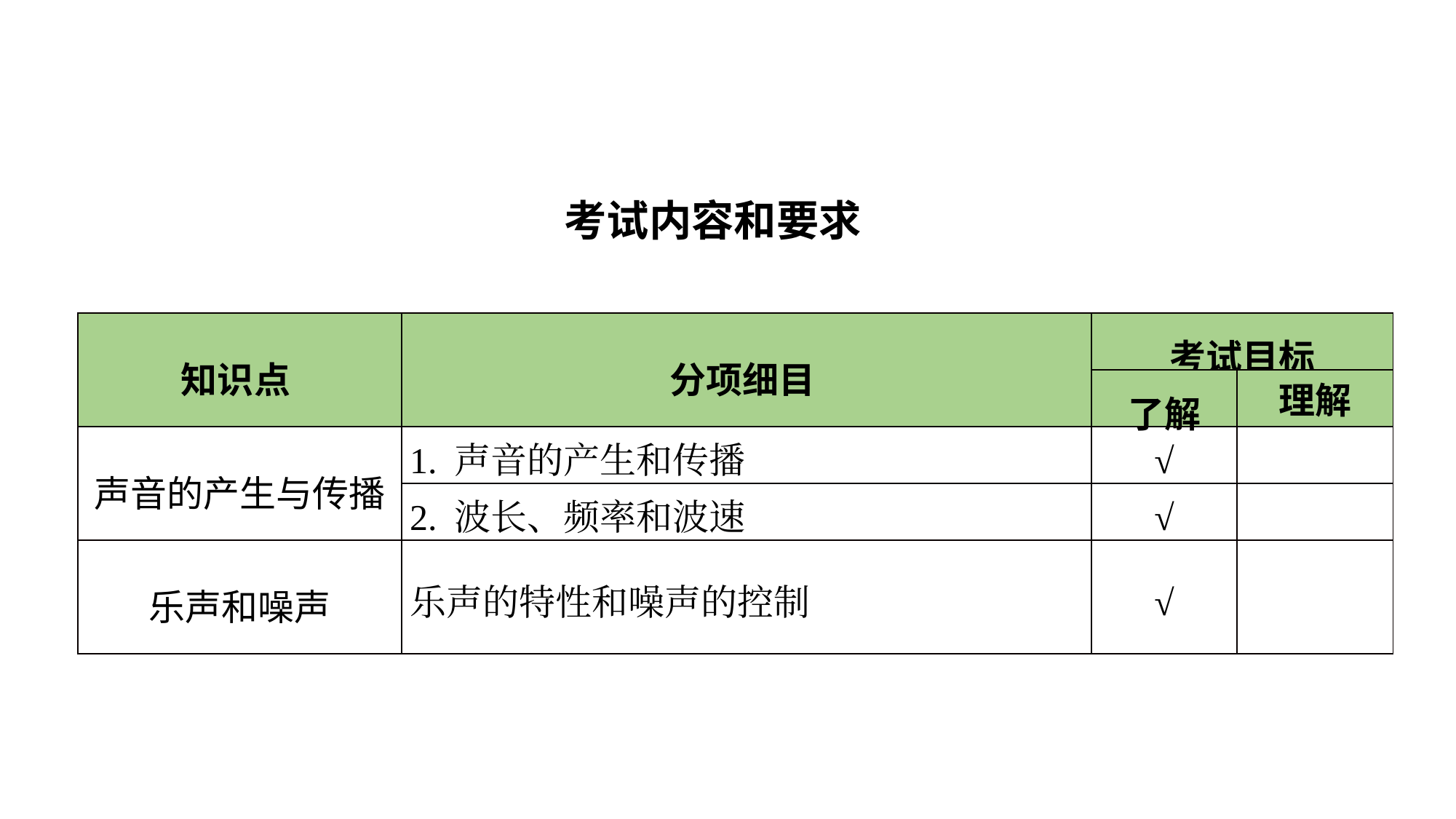

考试内容和要求
| 知识点 | 分项细目 | 考试目标 |  |
| --- | --- | --- | --- |
|  |  | 了解 | 理解 |
| 声音的产生与传播 | 1. 声音的产生和传播 | √ |  |
|  | 2. 波长、频率和波速 | √ |  |
| 乐声和噪声 | 乐声的特性和噪声的控制 | √ |  |